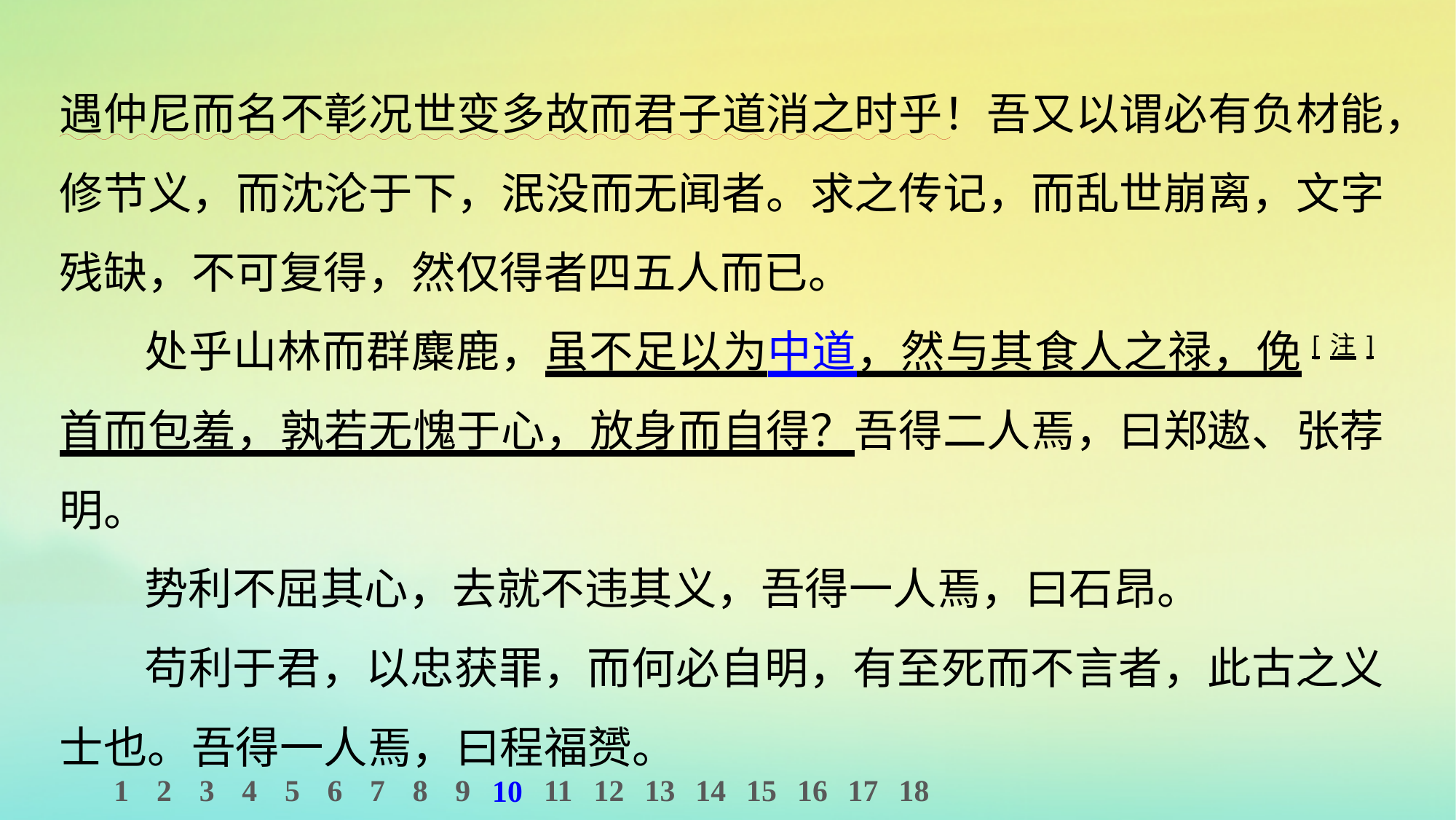

遇仲尼而名不彰况世变多故而君子道消之时乎！吾又以谓必有负材能，修节义，而沈沦于下，泯没而无闻者。求之传记，而乱世崩离，文字残缺，不可复得，然仅得者四五人而已。
处乎山林而群麋鹿，虽不足以为中道，然与其食人之禄，俛[注]首而包羞，孰若无愧于心，放身而自得？吾得二人焉，曰郑遨、张荐明。
势利不屈其心，去就不违其义，吾得一人焉，曰石昂。
苟利于君，以忠获罪，而何必自明，有至死而不言者，此古之义士也。吾得一人焉，曰程福赟。
1
2
3
4
5
6
7
8
9
11
12
13
14
15
16
17
18
10